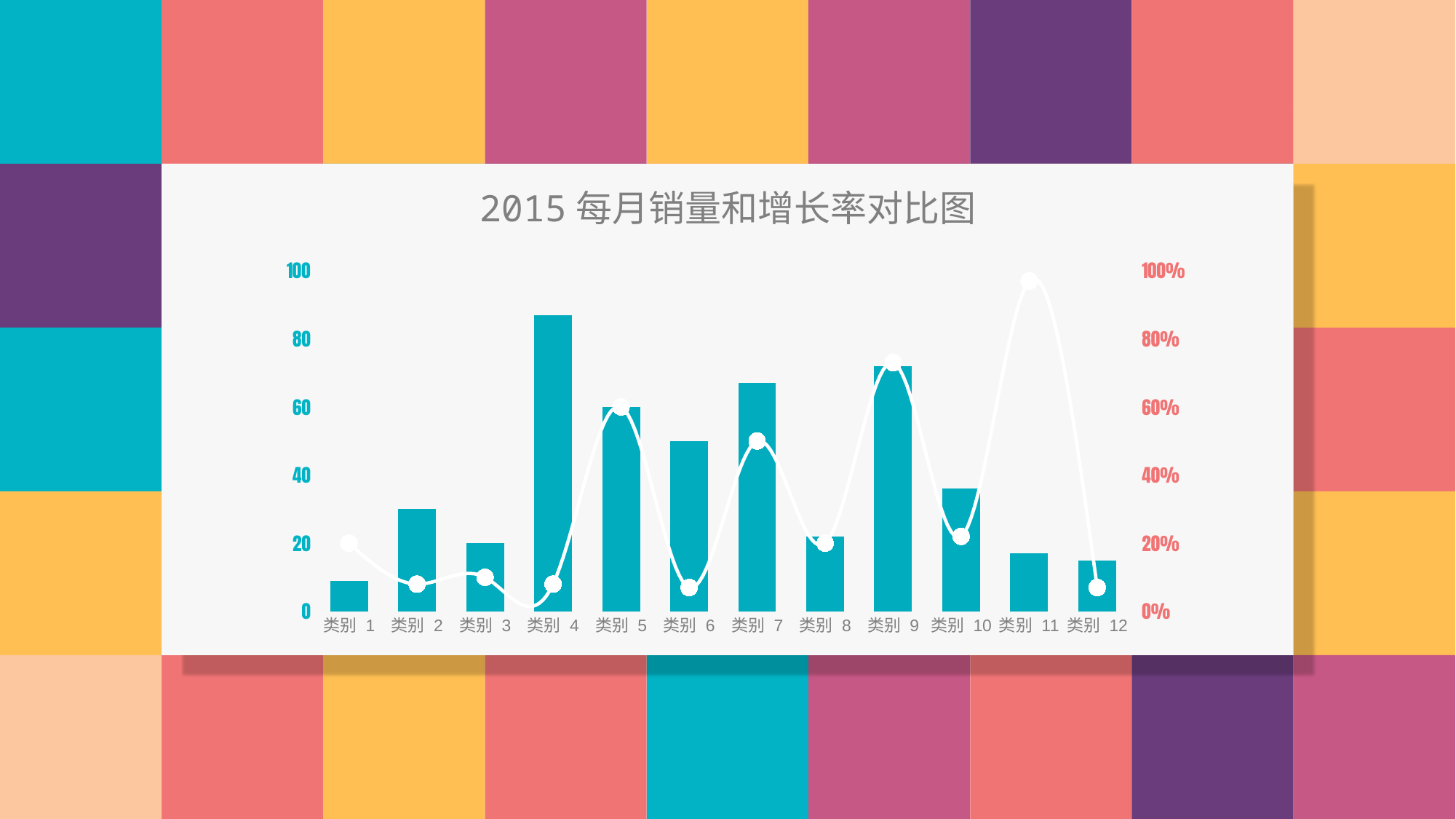

### Chart

| Category | 系列 1 | 系列 2 |
|---|---|---|
| 类别 1 | 9.0 | 0.2 |
| 类别 2 | 30.0 | 0.08 |
| 类别 3 | 20.0 | 0.1 |
| 类别 4 | 87.0 | 0.08 |
| 类别 5 | 60.0 | 0.6 |
| 类别 6 | 50.0 | 0.07 |
| 类别 7 | 67.0 | 0.5 |
| 类别 8 | 22.0 | 0.2 |
| 类别 9 | 72.0 | 0.73 |
| 类别 10 | 36.0 | 0.22 |
| 类别 11 | 17.0 | 0.97 |
| 类别 12 | 15.0 | 0.07 |

2015每月销量和增长率对比图